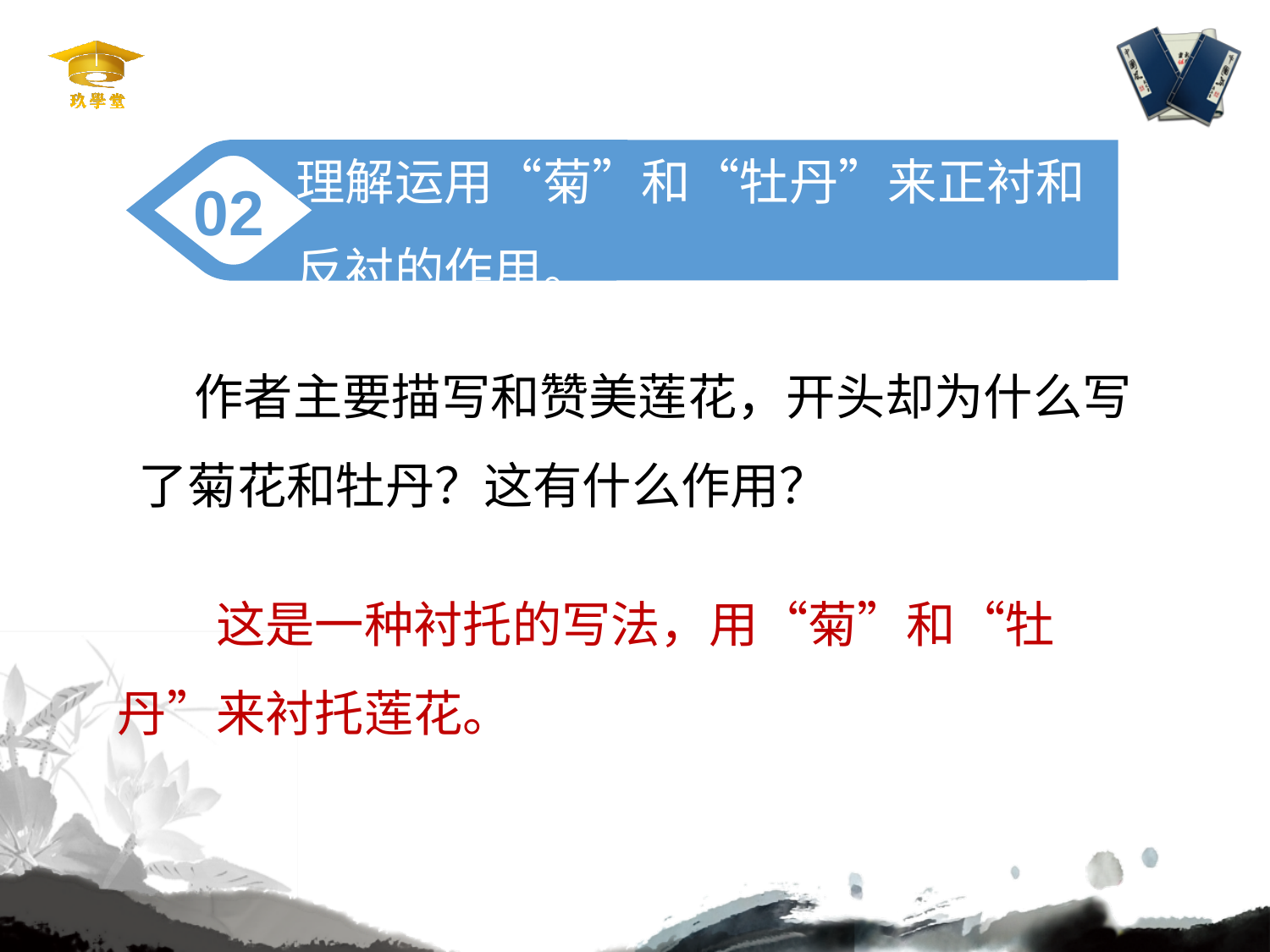

理解运用“菊”和“牡丹”来正衬和反衬的作用。
02
    作者主要描写和赞美莲花，开头却为什么写了菊花和牡丹？这有什么作用？
　　这是一种衬托的写法，用“菊”和“牡丹”来衬托莲花。